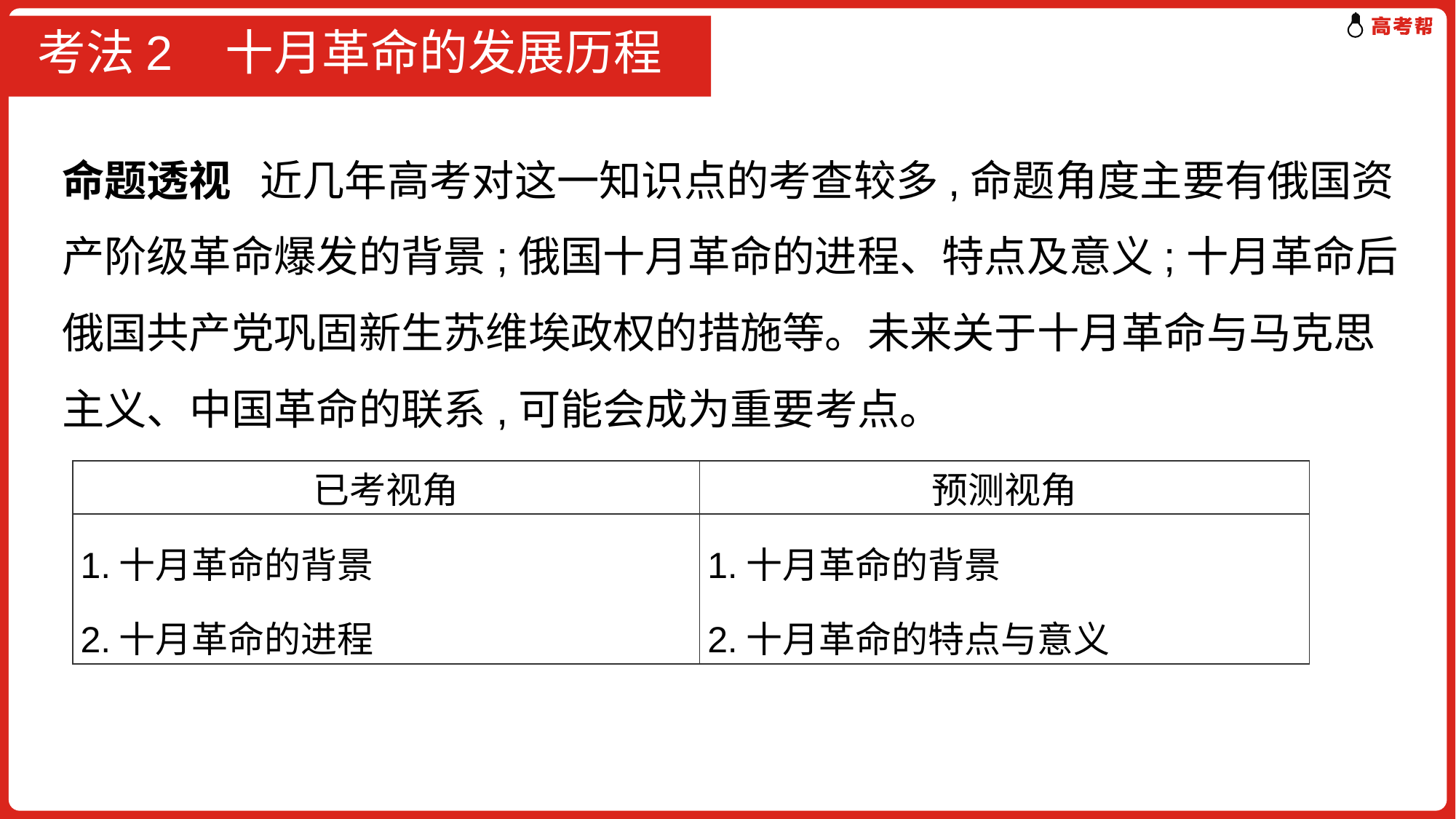

# 考法2   十月革命的发展历程
命题透视   近几年高考对这一知识点的考查较多,命题角度主要有俄国资产阶级革命爆发的背景;俄国十月革命的进程、特点及意义;十月革命后俄国共产党巩固新生苏维埃政权的措施等。未来关于十月革命与马克思主义、中国革命的联系,可能会成为重要考点。

| 已考视角 | 预测视角 |
| --- | --- |
| 1.十月革命的背景 2.十月革命的进程 | 1.十月革命的背景 2.十月革命的特点与意义 |